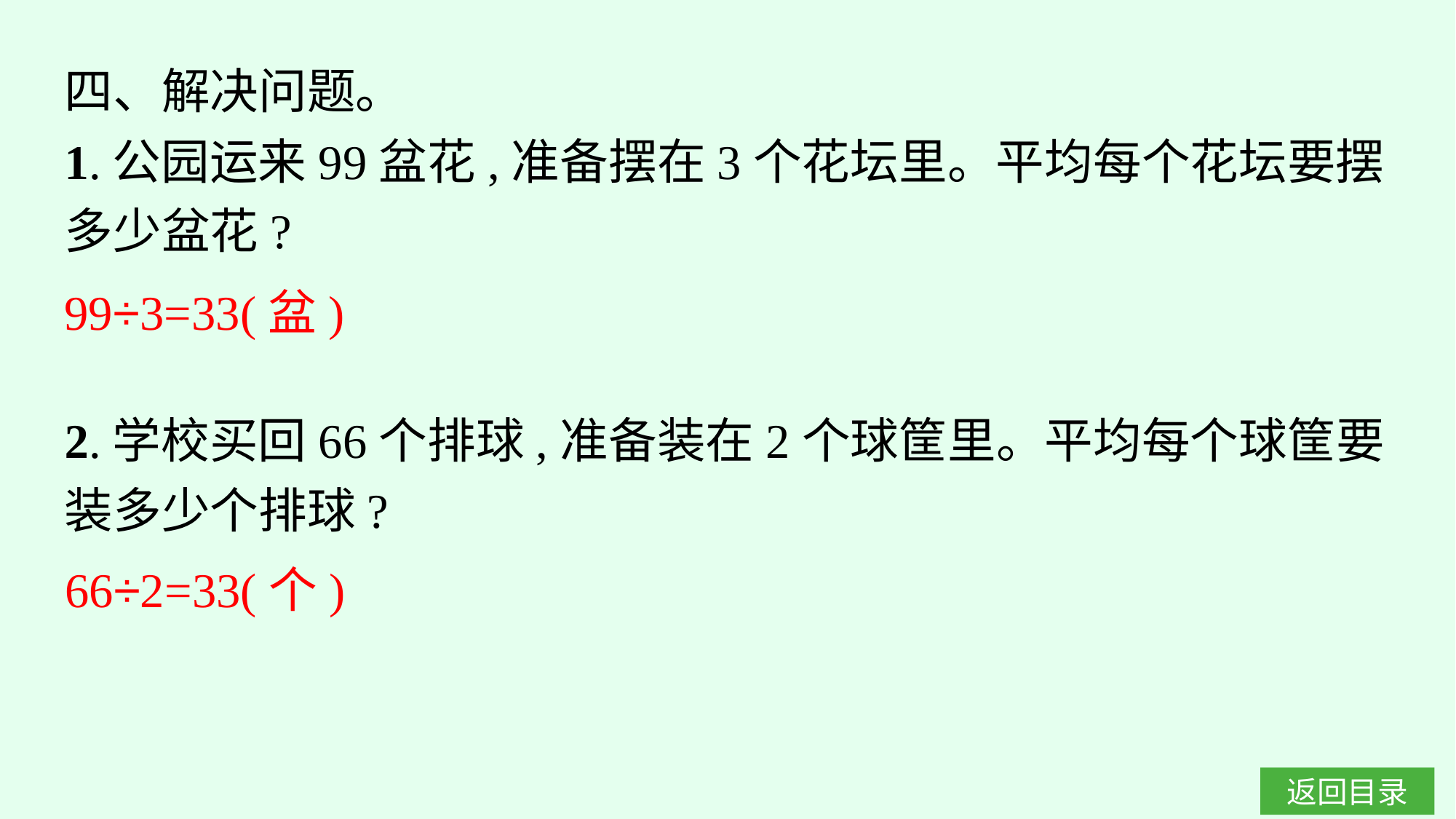

四、解决问题。
1.公园运来99盆花,准备摆在3个花坛里。平均每个花坛要摆多少盆花?

2.学校买回66个排球,准备装在2个球筐里。平均每个球筐要装多少个排球?

99÷3=33(盆)
66÷2=33(个)